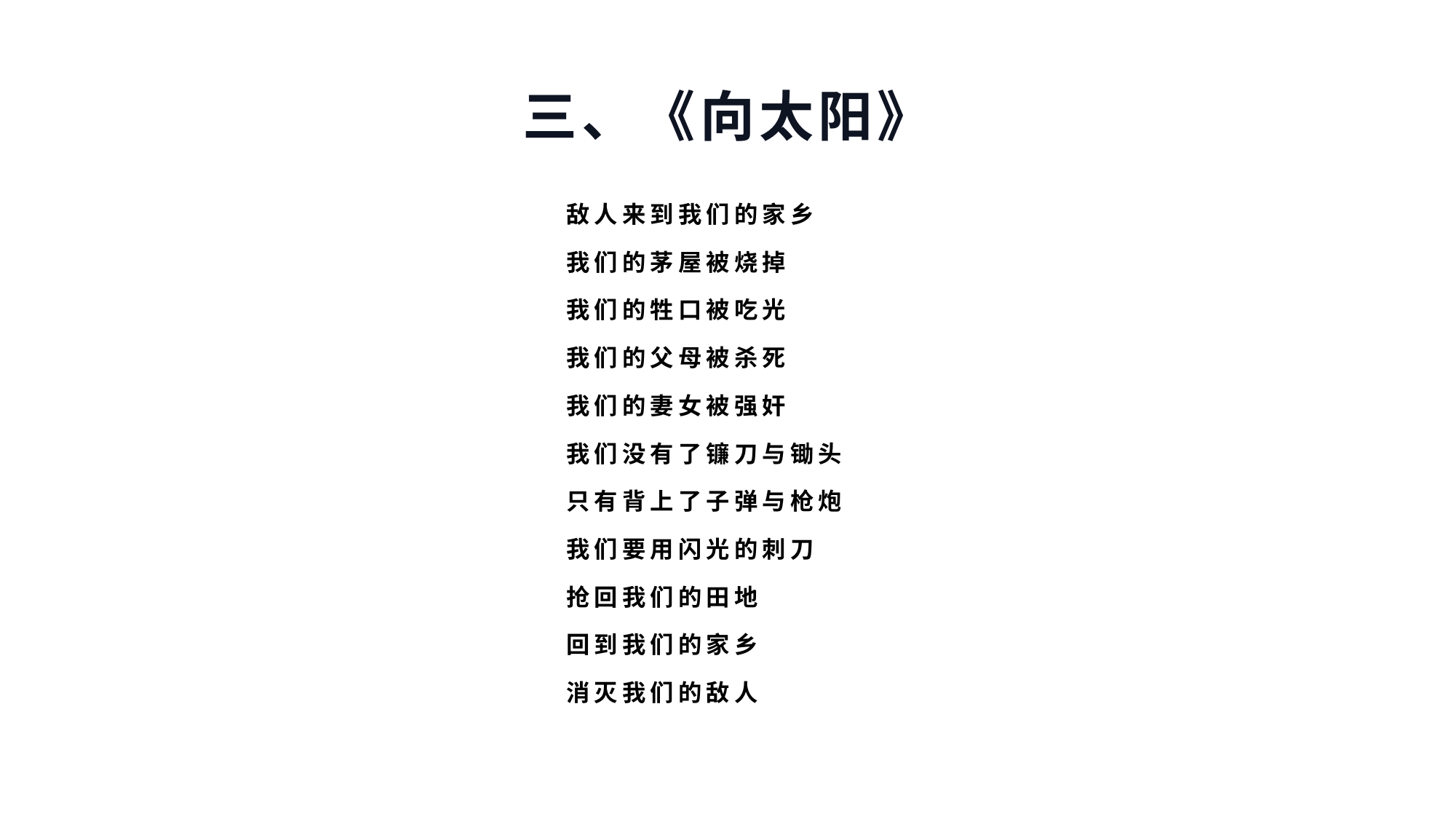

# 三、《向太阳》
敌人来到我们的家乡
我们的茅屋被烧掉
我们的牲口被吃光
我们的父母被杀死
我们的妻女被强奸
我们没有了镰刀与锄头
只有背上了子弹与枪炮
我们要用闪光的刺刀
抢回我们的田地
回到我们的家乡
消灭我们的敌人